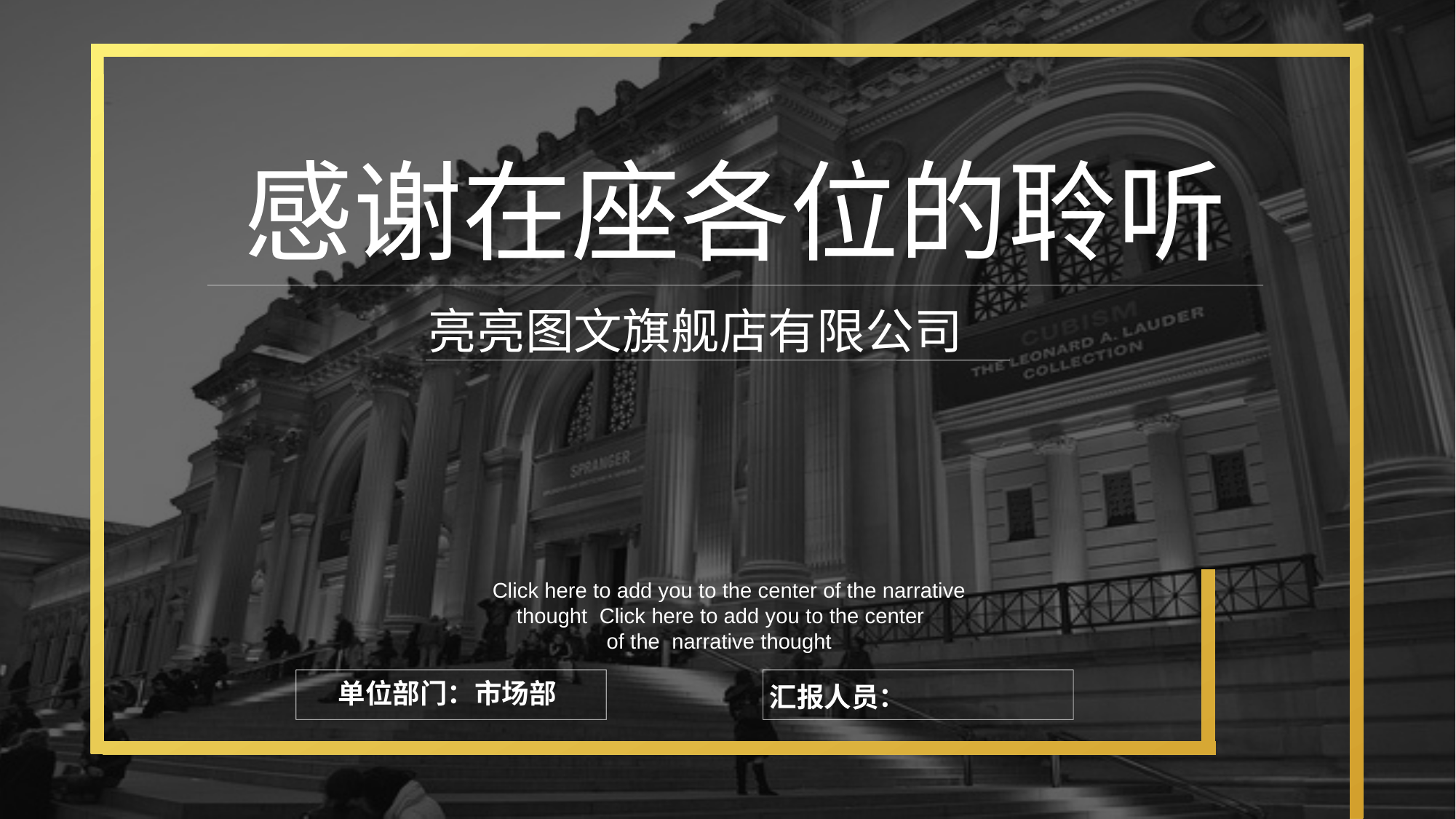

感谢在座各位的聆听

亮亮图文旗舰店有限公司

Click here to add you to the center of the narrative
    thought  Click here to add you to the center
                   of the  narrative thought

汇报人员：

单位部门：市场部